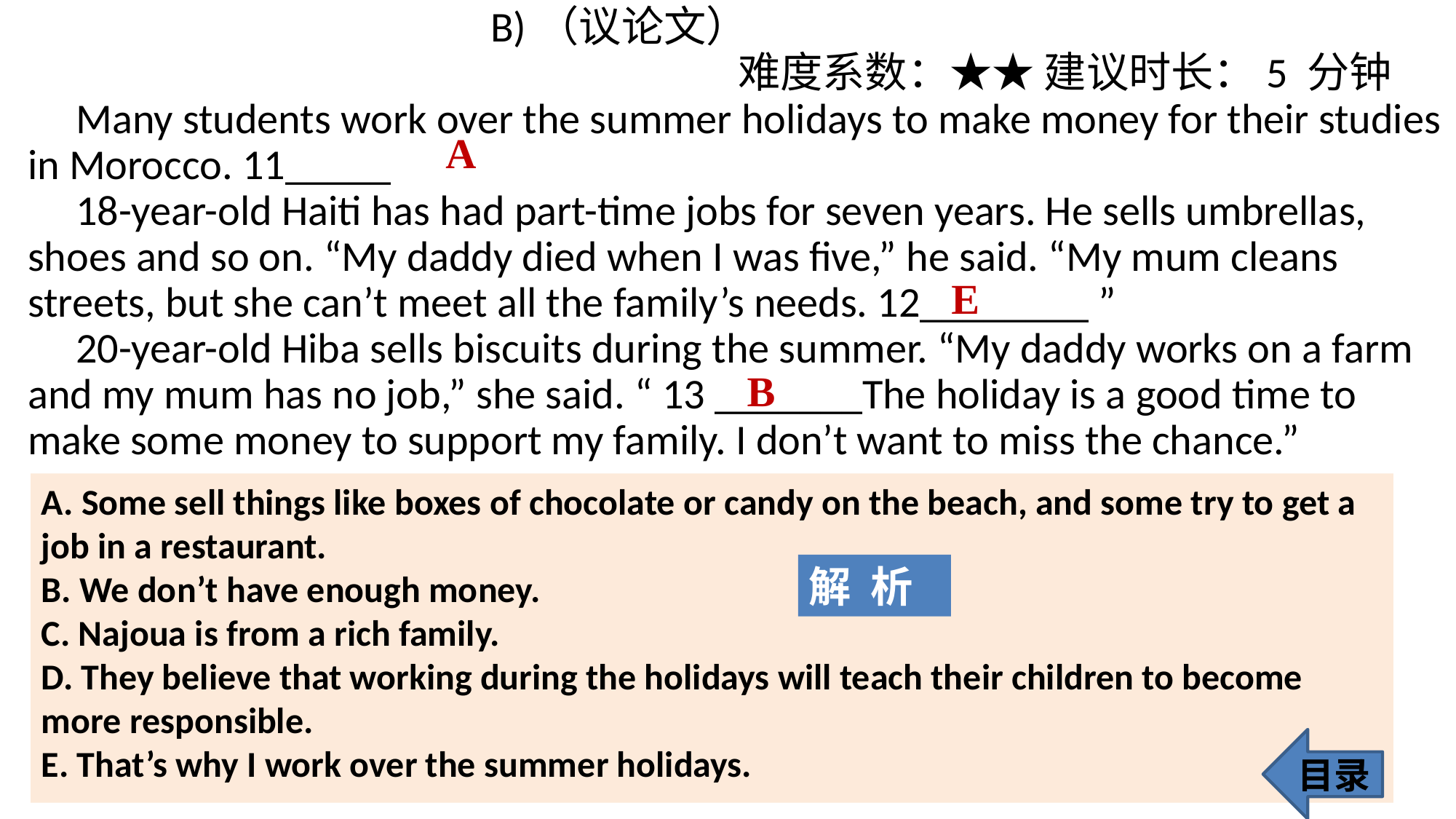

B)（议论文）
                                                                          难度系数：★★ 建议时长：5 分钟
     Many students work over the summer holidays to make money for their studies in Morocco. 11_____
     18-year-old Haiti has had part-time jobs for seven years. He sells umbrellas, shoes and so on. “My daddy died when I was five,” he said. “My mum cleans streets, but she can’t meet all the family’s needs. 12________ ”
     20-year-old Hiba sells biscuits during the summer. “My daddy works on a farm and my mum has no job,” she said. “ 13 _______The holiday is a good time to make some money to support my family. I don’t want to miss the chance.”
A
E
B
A. Some sell things like boxes of chocolate or candy on the beach, and some try to get a job in a restaurant.
B. We don’t have enough money.
C. Najoua is from a rich family.
D. They believe that working during the holidays will teach their children to become more responsible.
E. That’s why I work over the summer holidays.
解  析
目录
106